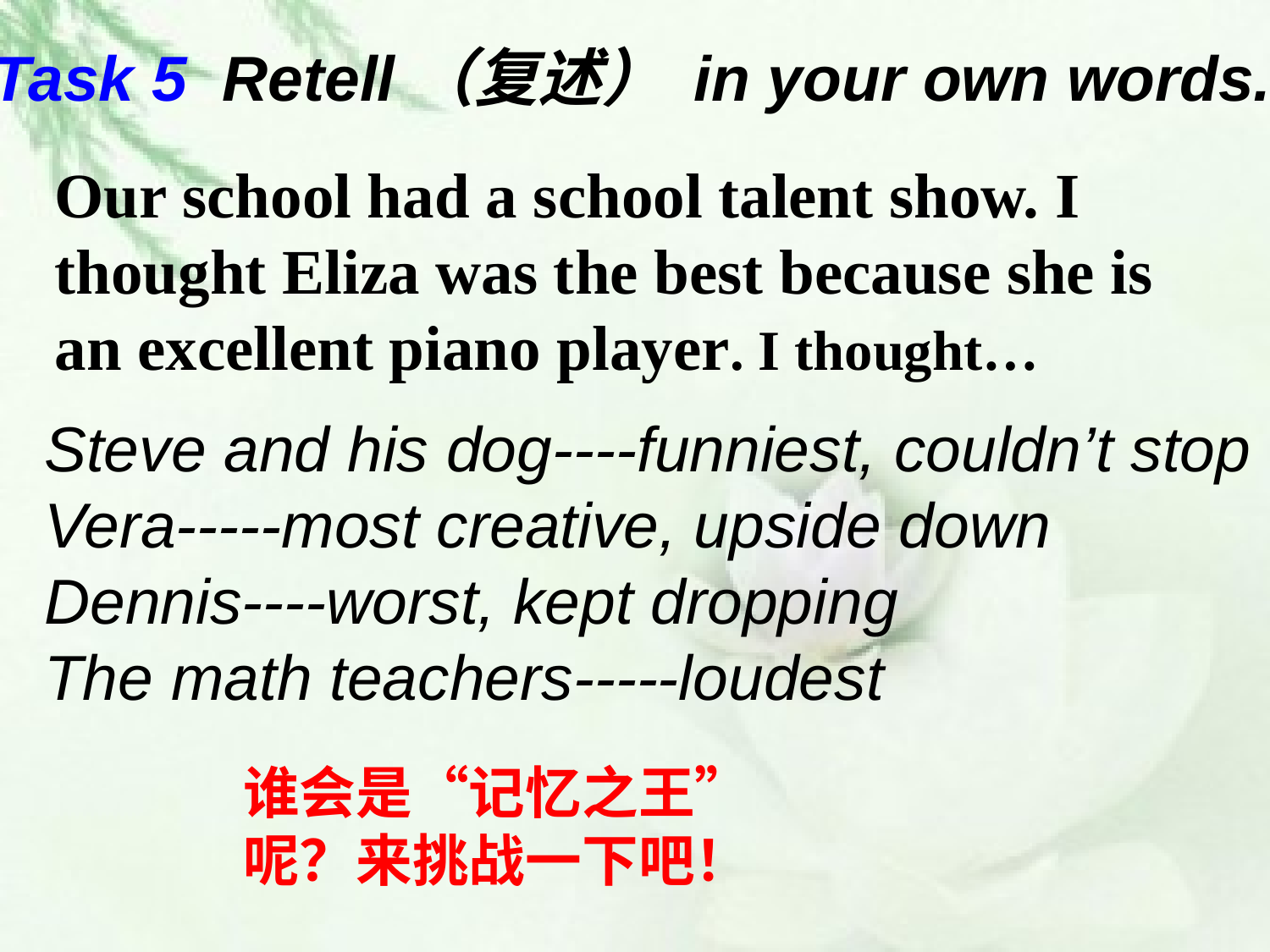

Task 5  Retell（复述） in your own words.

Our school had a school talent show. I thought Eliza was the best because she is an excellent piano player. I thought…

Steve and his dog----funniest, couldn’t stop
Vera-----most creative, upside down
Dennis----worst, kept dropping
The math teachers-----loudest
谁会是“记忆之王”呢？来挑战一下吧！